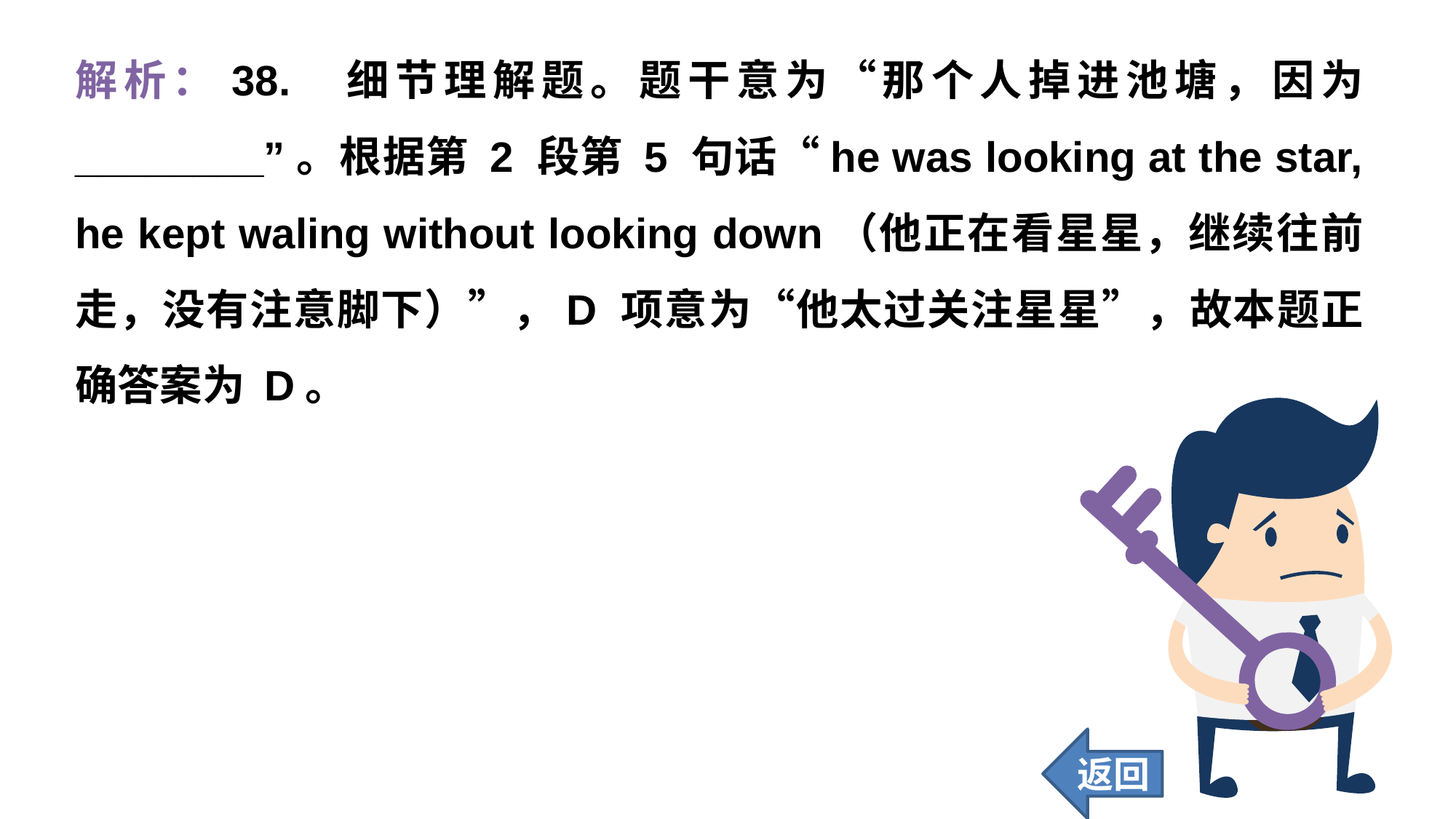

解析：38.	 细节理解题。题干意为“那个人掉进池塘，因为 ________”。根据第 2 段第 5 句话“he was looking at the star, he kept waling without looking down（他正在看星星，继续往前走，没有注意脚下）”，D 项意为“他太过关注星星”，故本题正确答案为 D。

返回
328